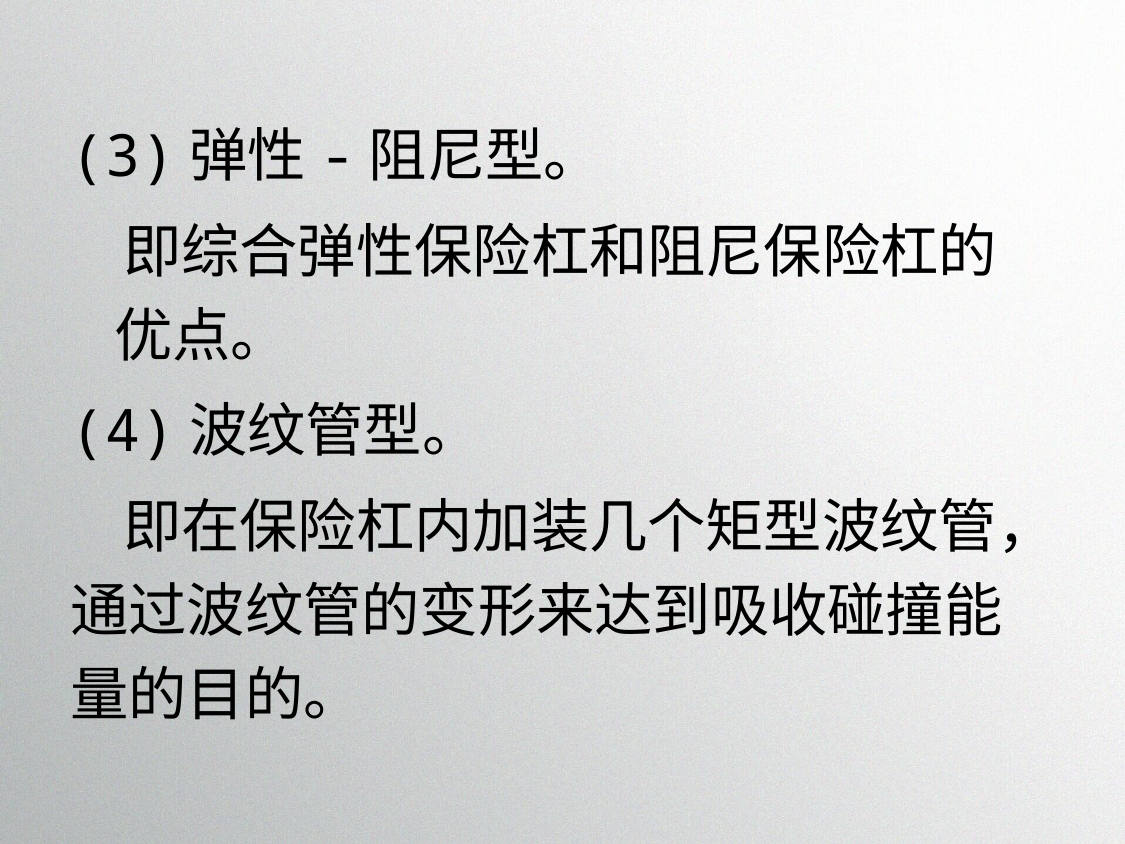

(3)弹性-阻尼型。
   即综合弹性保险杠和阻尼保险杠的优点。
(4)波纹管型。
   即在保险杠内加装几个矩型波纹管，通过波纹管的变形来达到吸收碰撞能量的目的。